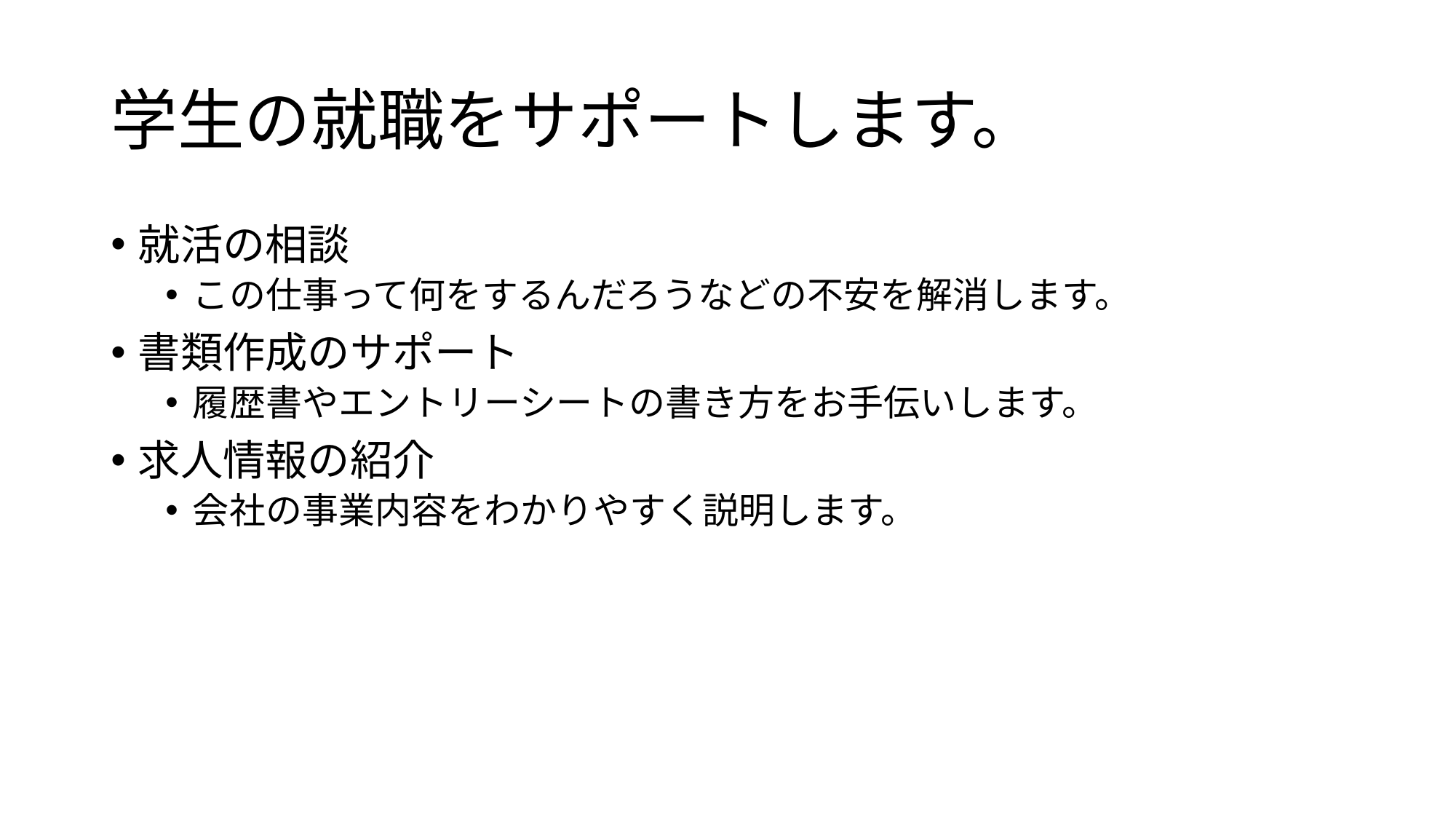

# 学生の就職をサポートします。
就活の相談
この仕事って何をするんだろうなどの不安を解消します。
書類作成のサポート
履歴書やエントリーシートの書き方をお手伝いします。
求人情報の紹介
会社の事業内容をわかりやすく説明します。